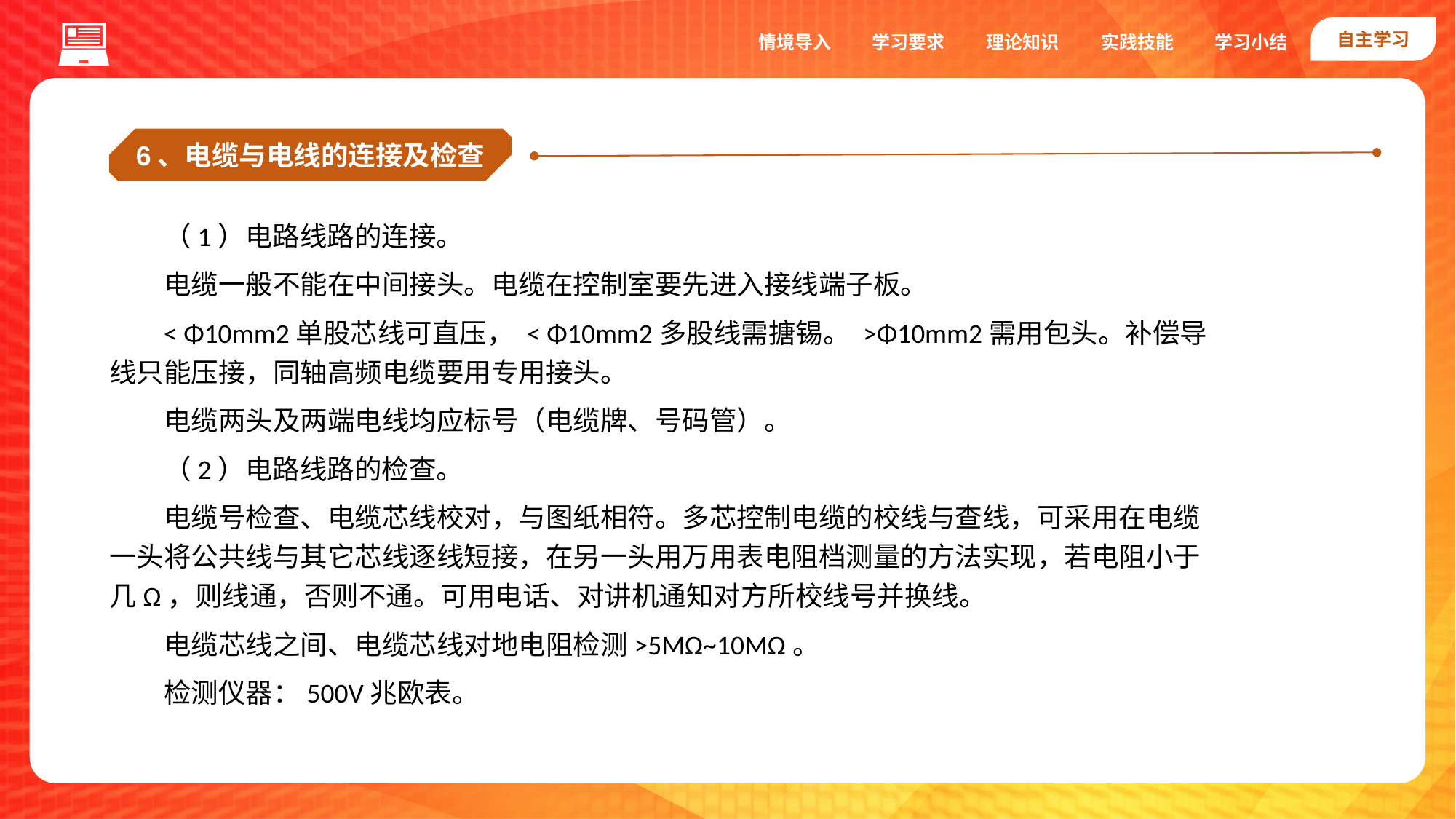

自主学习
实践技能
情境导入
学习要求
理论知识
学习小结

6、电缆与电线的连接及检查
（1）电路线路的连接。
电缆一般不能在中间接头。电缆在控制室要先进入接线端子板。
< Φ10mm2单股芯线可直压， < Φ10mm2多股线需搪锡。 >Φ10mm2需用包头。补偿导线只能压接，同轴高频电缆要用专用接头。
电缆两头及两端电线均应标号（电缆牌、号码管）。
（2）电路线路的检查。
电缆号检查、电缆芯线校对，与图纸相符。多芯控制电缆的校线与查线，可采用在电缆一头将公共线与其它芯线逐线短接，在另一头用万用表电阻档测量的方法实现，若电阻小于几Ω，则线通，否则不通。可用电话、对讲机通知对方所校线号并换线。
电缆芯线之间、电缆芯线对地电阻检测>5MΩ~10MΩ。
检测仪器：500V兆欧表。